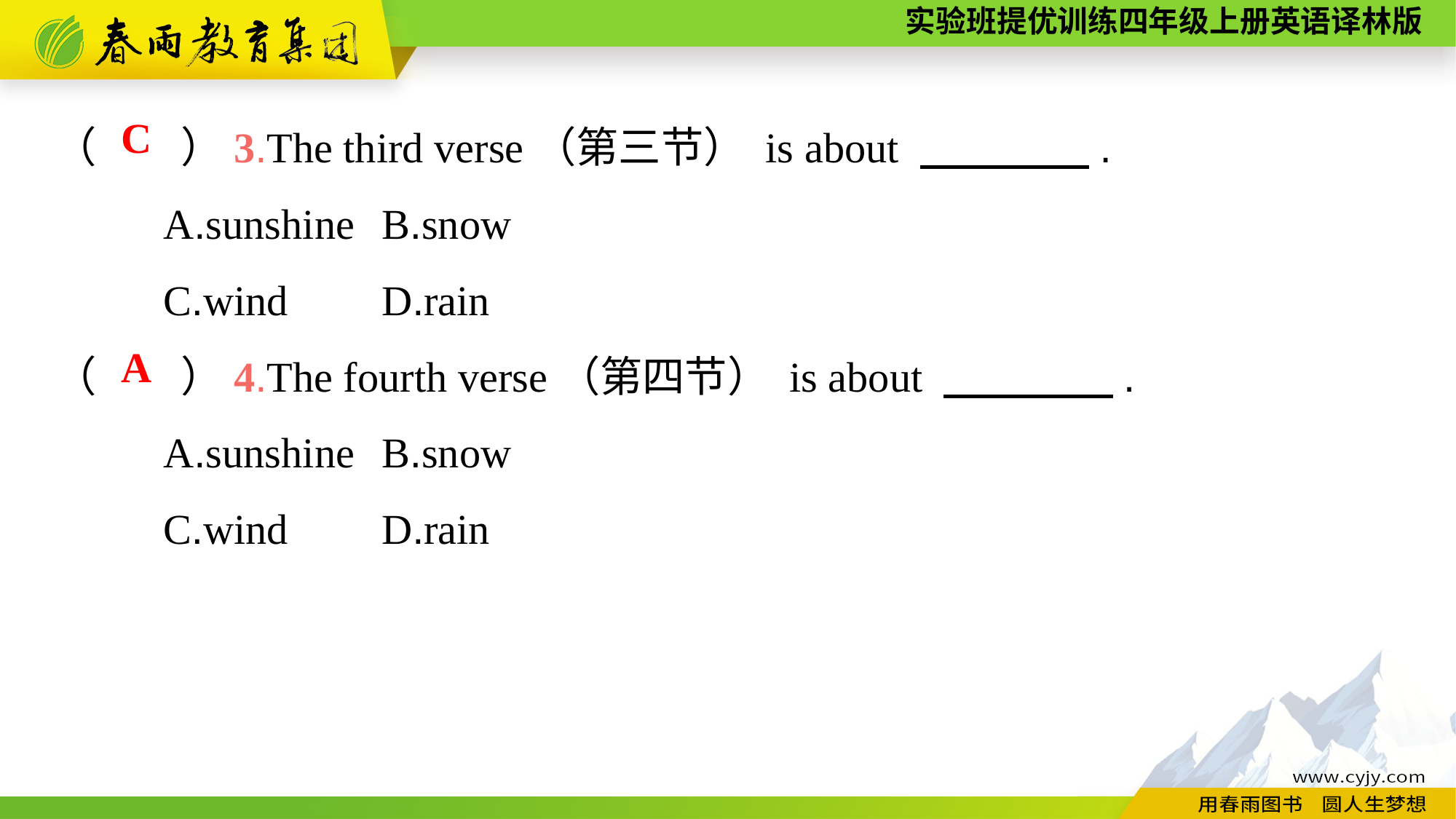

（　　）3.The third verse（第三节） is about 　　　　.
	A.sunshine	B.snow
	C.wind	D.rain
（　　）4.The fourth verse（第四节） is about 　　　　.
	A.sunshine	B.snow
	C.wind	D.rain
C
A